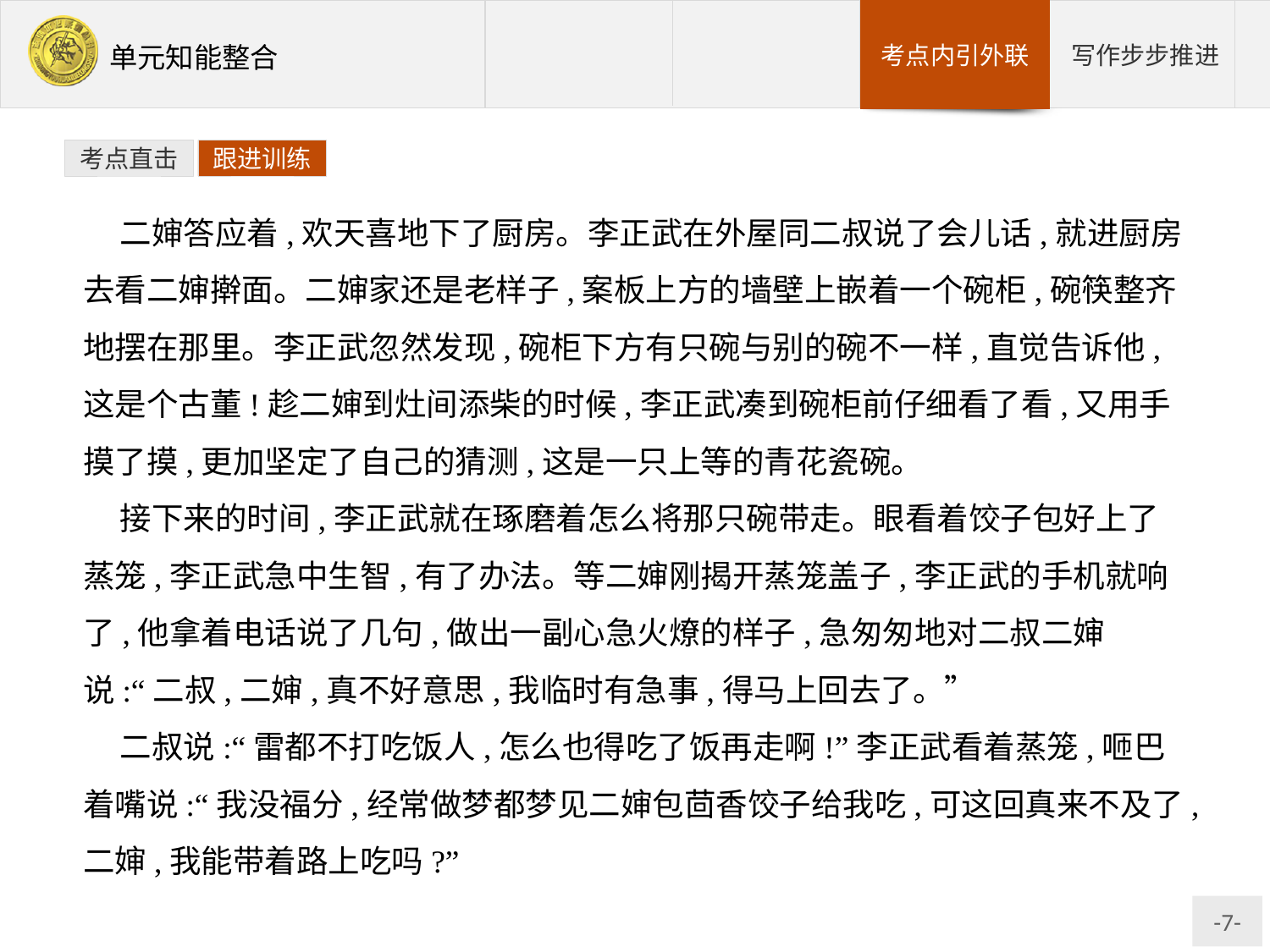

考点直击
跟进训练
二婶答应着,欢天喜地下了厨房。李正武在外屋同二叔说了会儿话,就进厨房去看二婶擀面。二婶家还是老样子,案板上方的墙壁上嵌着一个碗柜,碗筷整齐地摆在那里。李正武忽然发现,碗柜下方有只碗与别的碗不一样,直觉告诉他,这是个古董!趁二婶到灶间添柴的时候,李正武凑到碗柜前仔细看了看,又用手摸了摸,更加坚定了自己的猜测,这是一只上等的青花瓷碗。
接下来的时间,李正武就在琢磨着怎么将那只碗带走。眼看着饺子包好上了蒸笼,李正武急中生智,有了办法。等二婶刚揭开蒸笼盖子,李正武的手机就响了,他拿着电话说了几句,做出一副心急火燎的样子,急匆匆地对二叔二婶说:“二叔,二婶,真不好意思,我临时有急事,得马上回去了。”
二叔说:“雷都不打吃饭人,怎么也得吃了饭再走啊!”李正武看着蒸笼,咂巴着嘴说:“我没福分,经常做梦都梦见二婶包茴香饺子给我吃,可这回真来不及了,二婶,我能带着路上吃吗?”